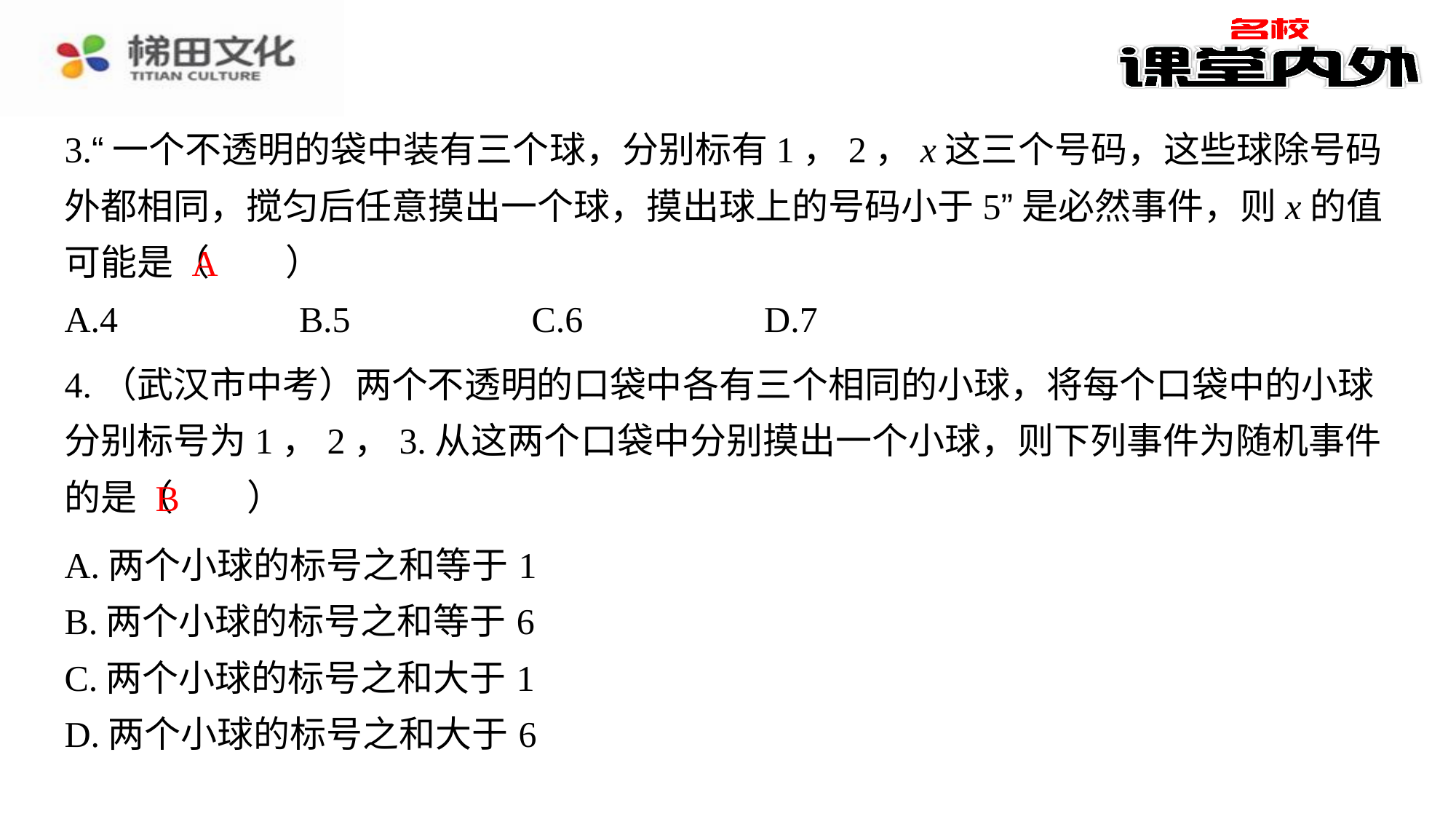

3.“一个不透明的袋中装有三个球，分别标有1，2，x这三个号码，这些球除号码外都相同，搅匀后任意摸出一个球，摸出球上的号码小于5”是必然事件，则x的值可能是（　A　）
A
| A.4 | B.5 | C.6 | D.7 |
| --- | --- | --- | --- |
4.（武汉市中考）两个不透明的口袋中各有三个相同的小球，将每个口袋中的小球分别标号为1，2，3.从这两个口袋中分别摸出一个小球，则下列事件为随机事件的是（　B　）
B
| A.两个小球的标号之和等于1 |
| --- |
| B.两个小球的标号之和等于6 |
| C.两个小球的标号之和大于1 |
| D.两个小球的标号之和大于6 |